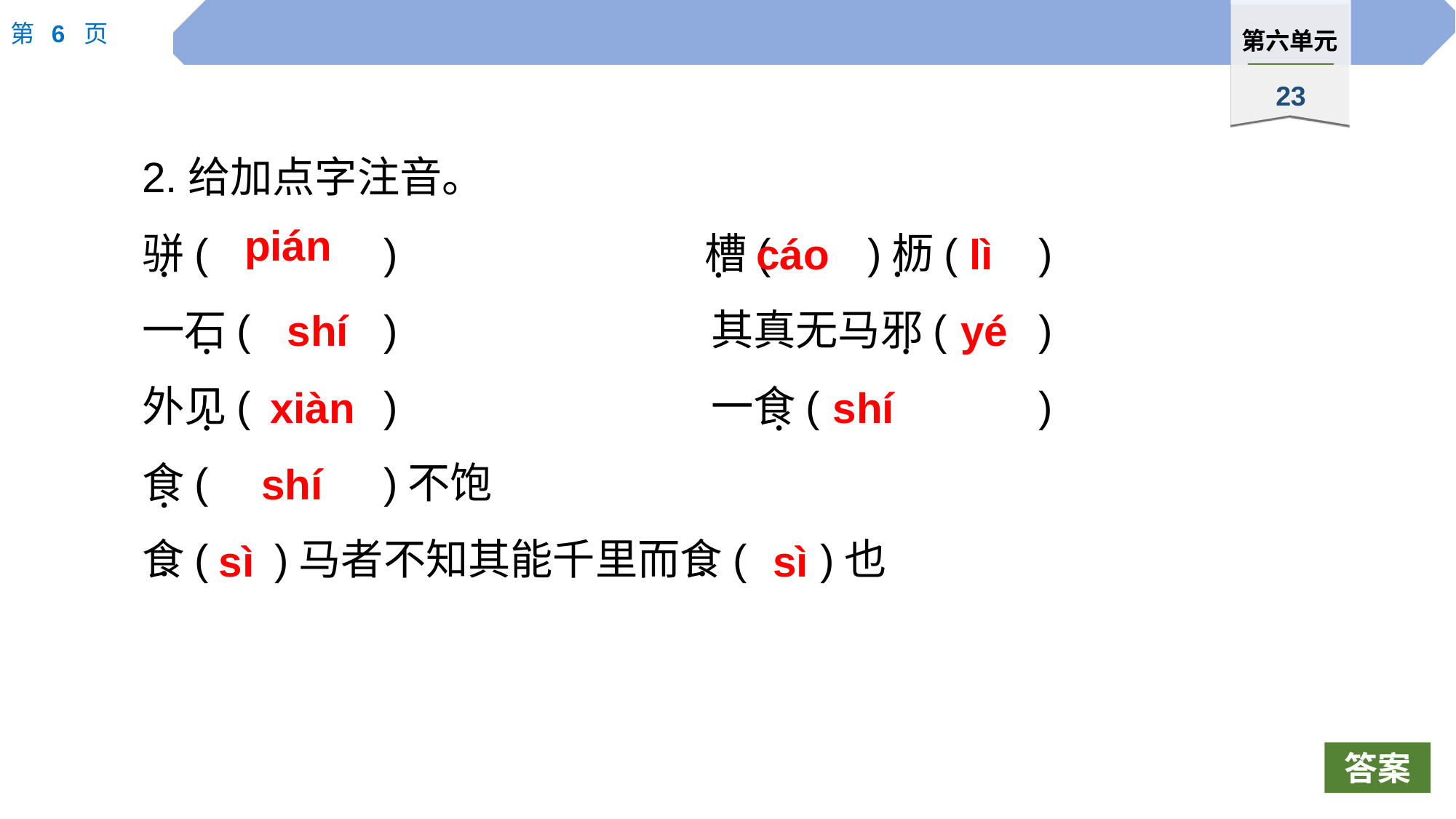

2.给加点字注音。
骈(		)　　　　　　　槽(  	    )枥(	)
一石(		)			其真无马邪(	)
外见(		)			一食(		)
食(		)不饱
食(	)马者不知其能千里而食(	)也
pián
cáo
lì
 ·
 ·
 ·
shí
yé
 ·
 ·
xiàn
shí
 ·
 ·
shí
 ·
sì
sì
 ·
 ·
答案
 ·